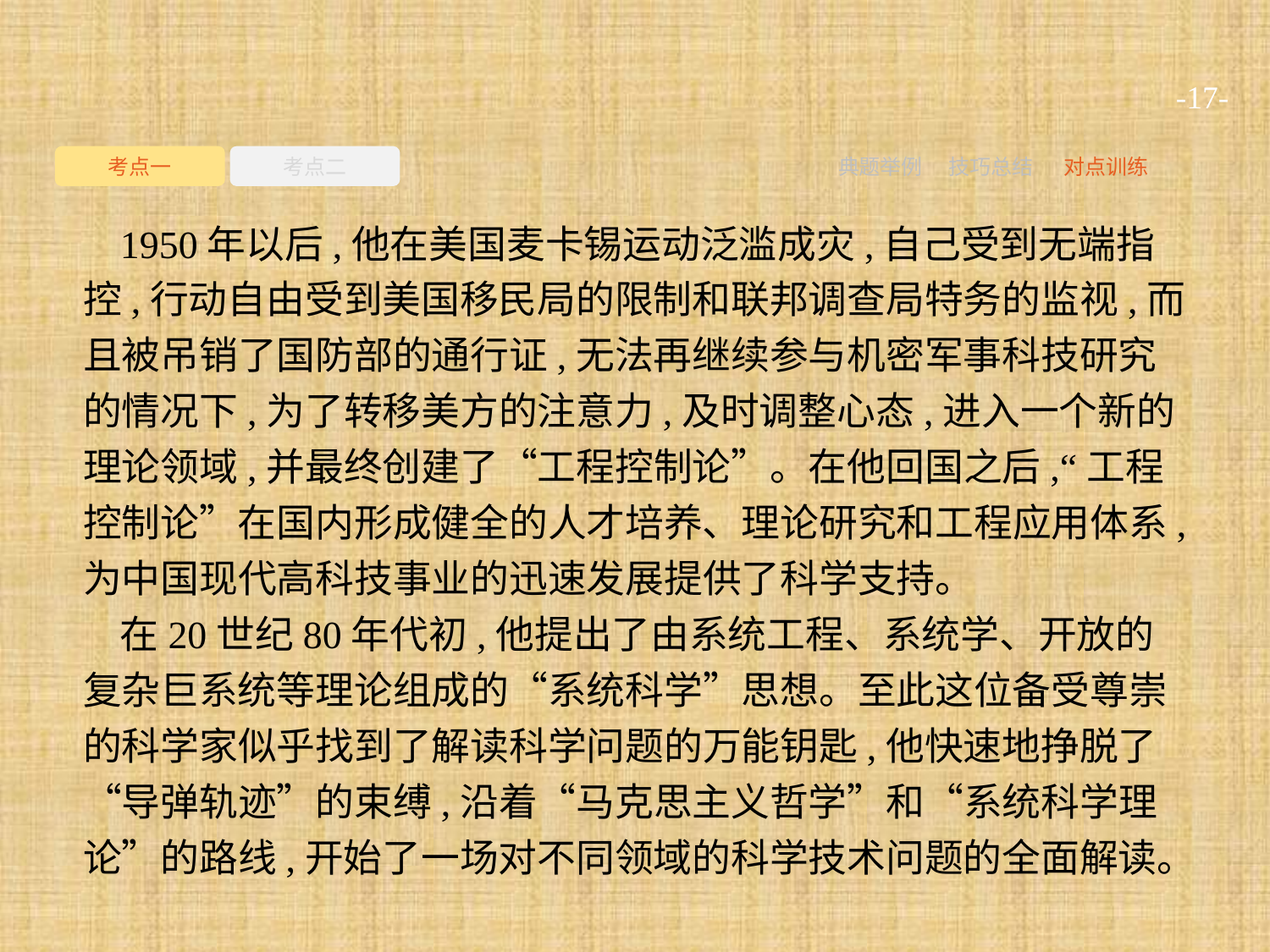

-17-
考点一
考点二
典题举例
技巧总结
对点训练
1950年以后,他在美国麦卡锡运动泛滥成灾,自己受到无端指控,行动自由受到美国移民局的限制和联邦调查局特务的监视,而且被吊销了国防部的通行证,无法再继续参与机密军事科技研究的情况下,为了转移美方的注意力,及时调整心态,进入一个新的理论领域,并最终创建了“工程控制论”。在他回国之后,“工程控制论”在国内形成健全的人才培养、理论研究和工程应用体系,为中国现代高科技事业的迅速发展提供了科学支持。
在20世纪80年代初,他提出了由系统工程、系统学、开放的复杂巨系统等理论组成的“系统科学”思想。至此这位备受尊崇的科学家似乎找到了解读科学问题的万能钥匙,他快速地挣脱了“导弹轨迹”的束缚,沿着“马克思主义哲学”和“系统科学理论”的路线,开始了一场对不同领域的科学技术问题的全面解读。